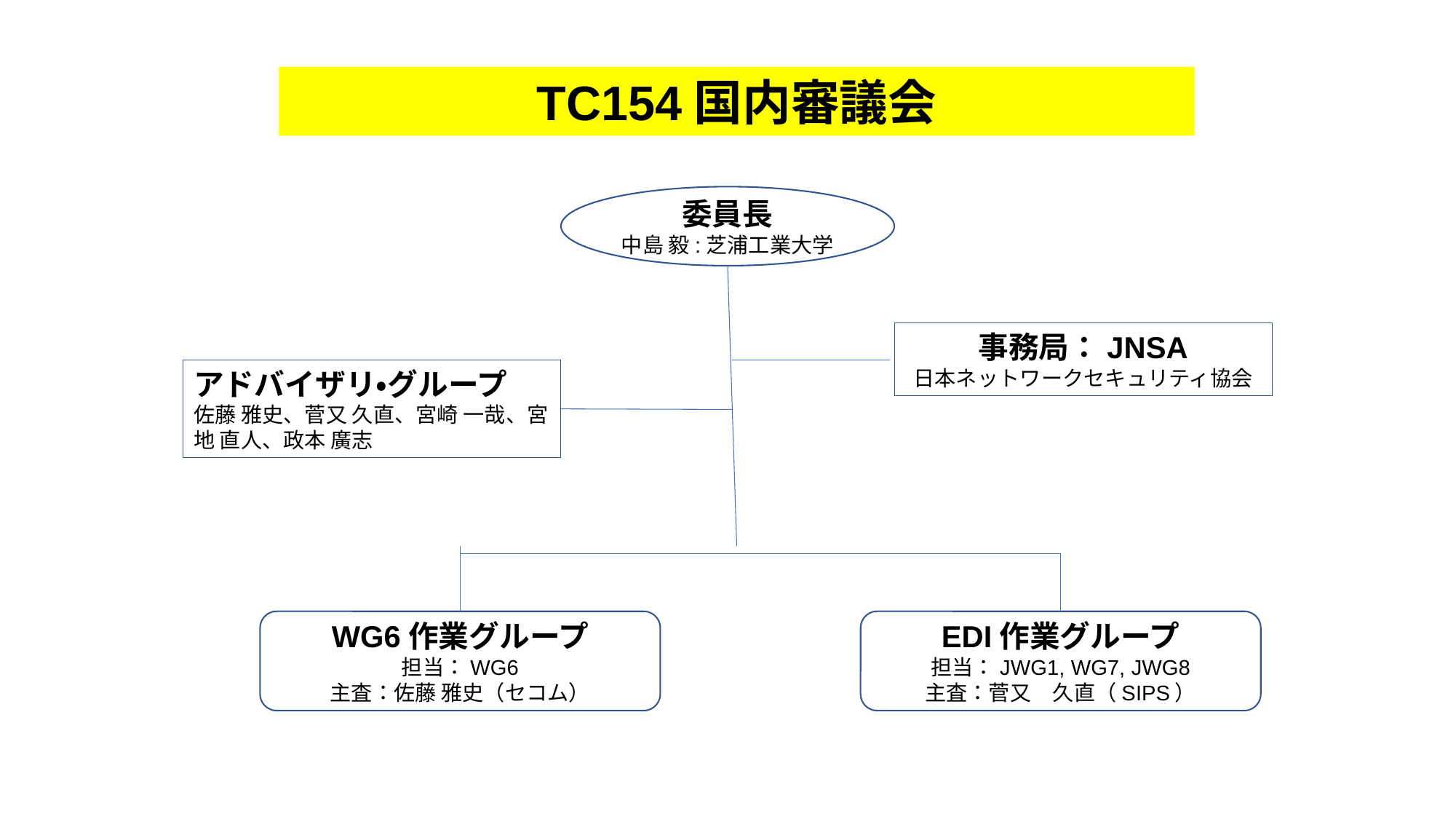

TC154国内審議会
委員長
中島 毅:芝浦工業大学
事務局：JNSA
日本ネットワークセキュリティ協会
アドバイザリ・グループ
佐藤 雅史、菅又 久直、宮崎 一哉、宮地 直人、政本 廣志
WG6作業グループ
担当：WG6
主査：佐藤 雅史（セコム）
EDI作業グループ
担当：JWG1, WG7, JWG8
主査：菅又　久直（SIPS）